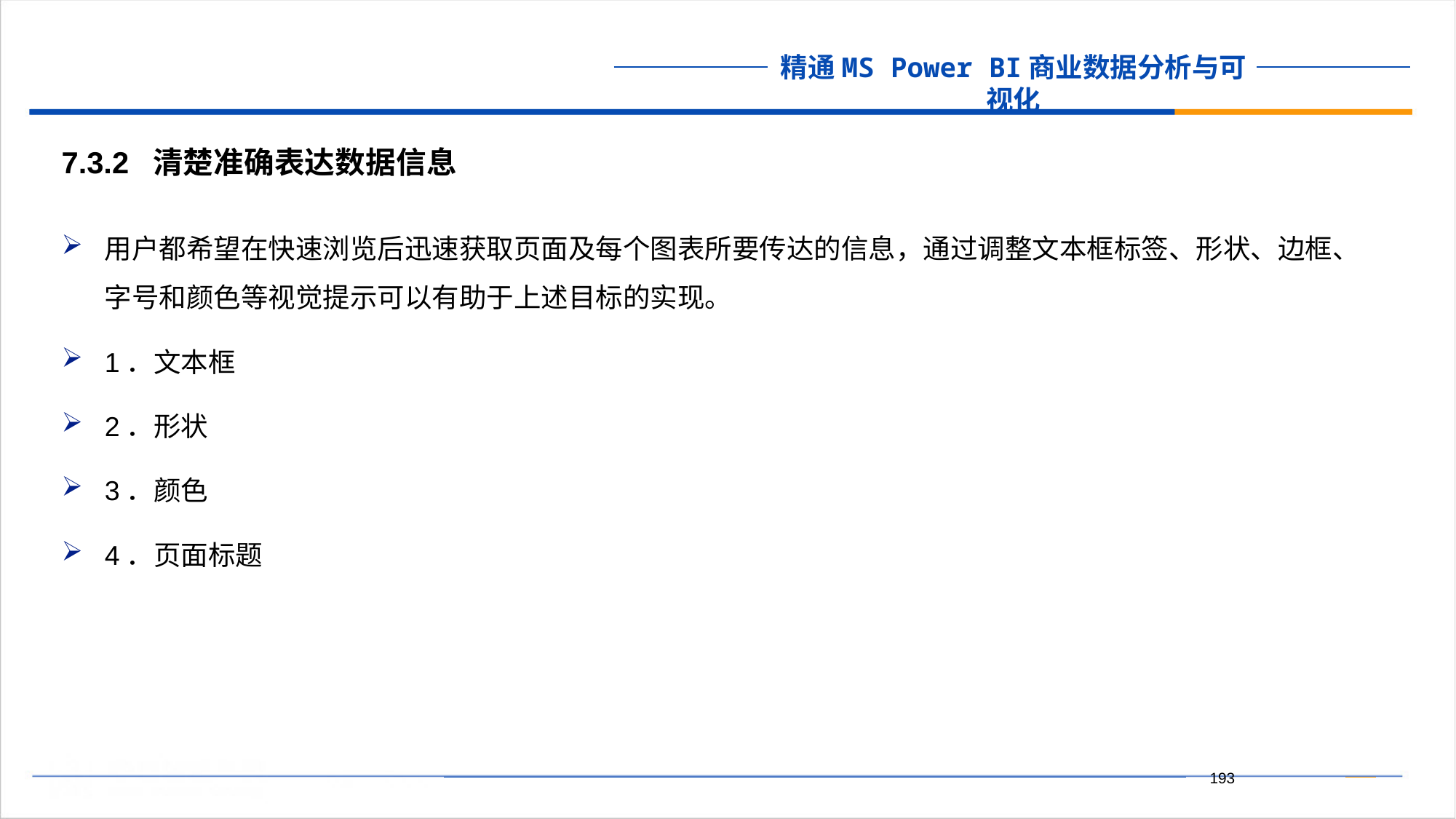

7.3.2  清楚准确表达数据信息
用户都希望在快速浏览后迅速获取页面及每个图表所要传达的信息，通过调整文本框标签、形状、边框、字号和颜色等视觉提示可以有助于上述目标的实现。
1．文本框
2．形状
3．颜色
4．页面标题